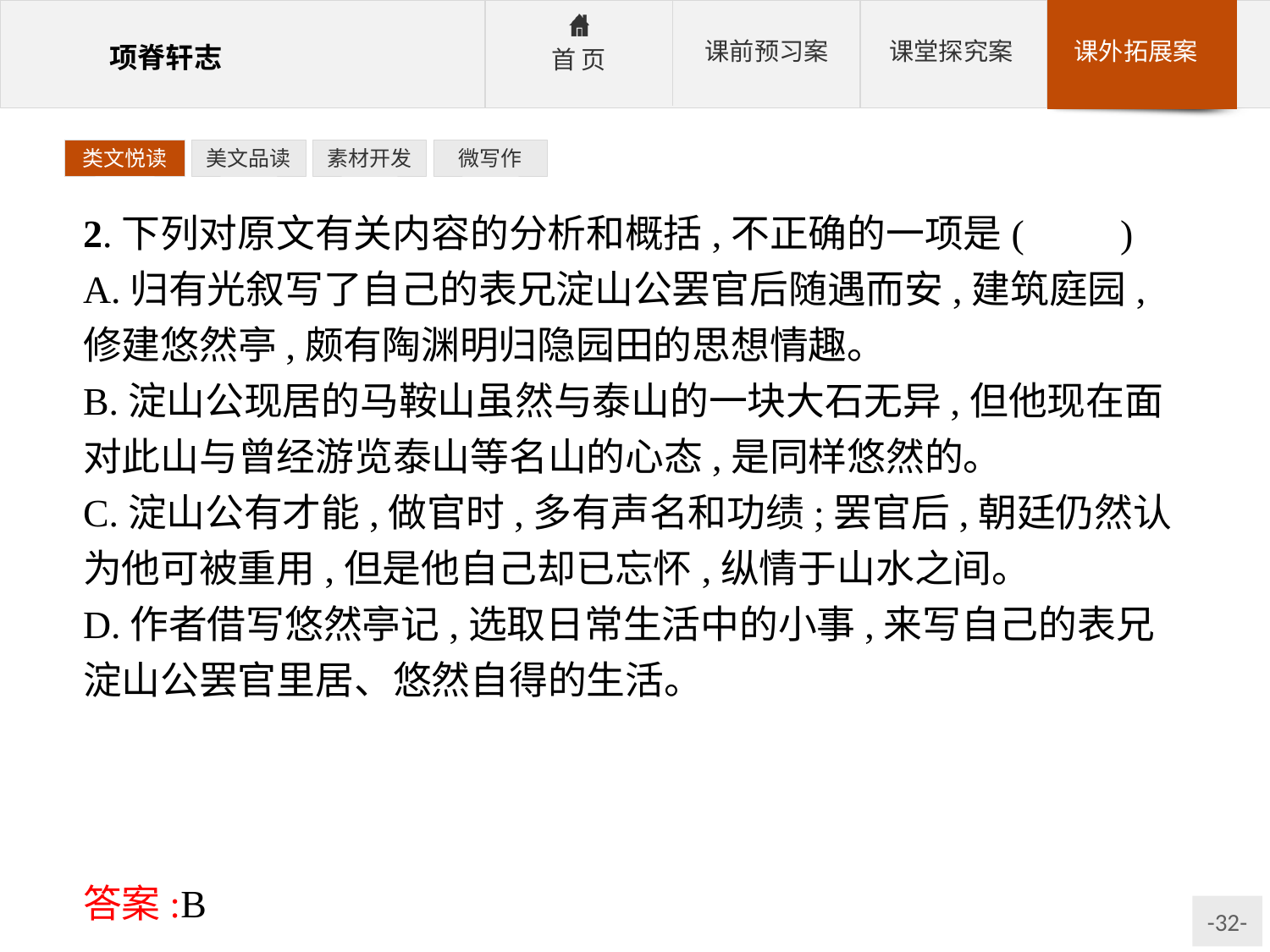

类文悦读
美文品读
素材开发
微写作
2.下列对原文有关内容的分析和概括,不正确的一项是(　　)
A.归有光叙写了自己的表兄淀山公罢官后随遇而安,建筑庭园,修建悠然亭,颇有陶渊明归隐园田的思想情趣。
B.淀山公现居的马鞍山虽然与泰山的一块大石无异,但他现在面对此山与曾经游览泰山等名山的心态,是同样悠然的。
C.淀山公有才能,做官时,多有声名和功绩;罢官后,朝廷仍然认为他可被重用,但是他自己却已忘怀,纵情于山水之间。
D.作者借写悠然亭记,选取日常生活中的小事,来写自己的表兄淀山公罢官里居、悠然自得的生活。
解析:写泰山等是为了与马鞍山对比:“顾所以悠然者,特寄于此”表明“悠然”独在“兹山”,且“所以自忘”的悠然心态也是居此山之后。
答案:B